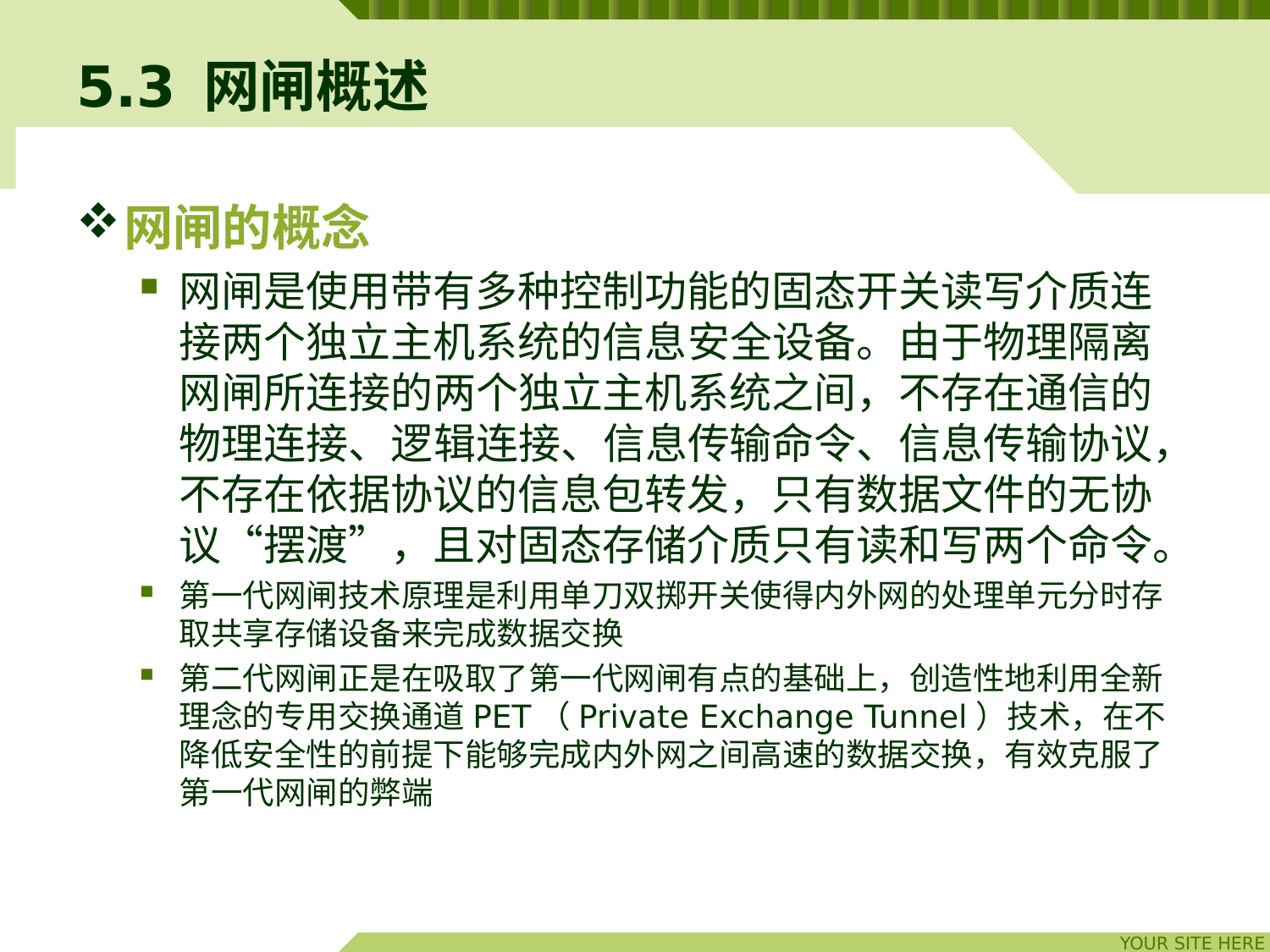

# 5.3	网闸概述
网闸的概念
网闸是使用带有多种控制功能的固态开关读写介质连接两个独立主机系统的信息安全设备。由于物理隔离网闸所连接的两个独立主机系统之间，不存在通信的物理连接、逻辑连接、信息传输命令、信息传输协议，不存在依据协议的信息包转发，只有数据文件的无协议“摆渡”，且对固态存储介质只有读和写两个命令。
第一代网闸技术原理是利用单刀双掷开关使得内外网的处理单元分时存取共享存储设备来完成数据交换
第二代网闸正是在吸取了第一代网闸有点的基础上，创造性地利用全新理念的专用交换通道PET（Private Exchange Tunnel）技术，在不降低安全性的前提下能够完成内外网之间高速的数据交换，有效克服了第一代网闸的弊端